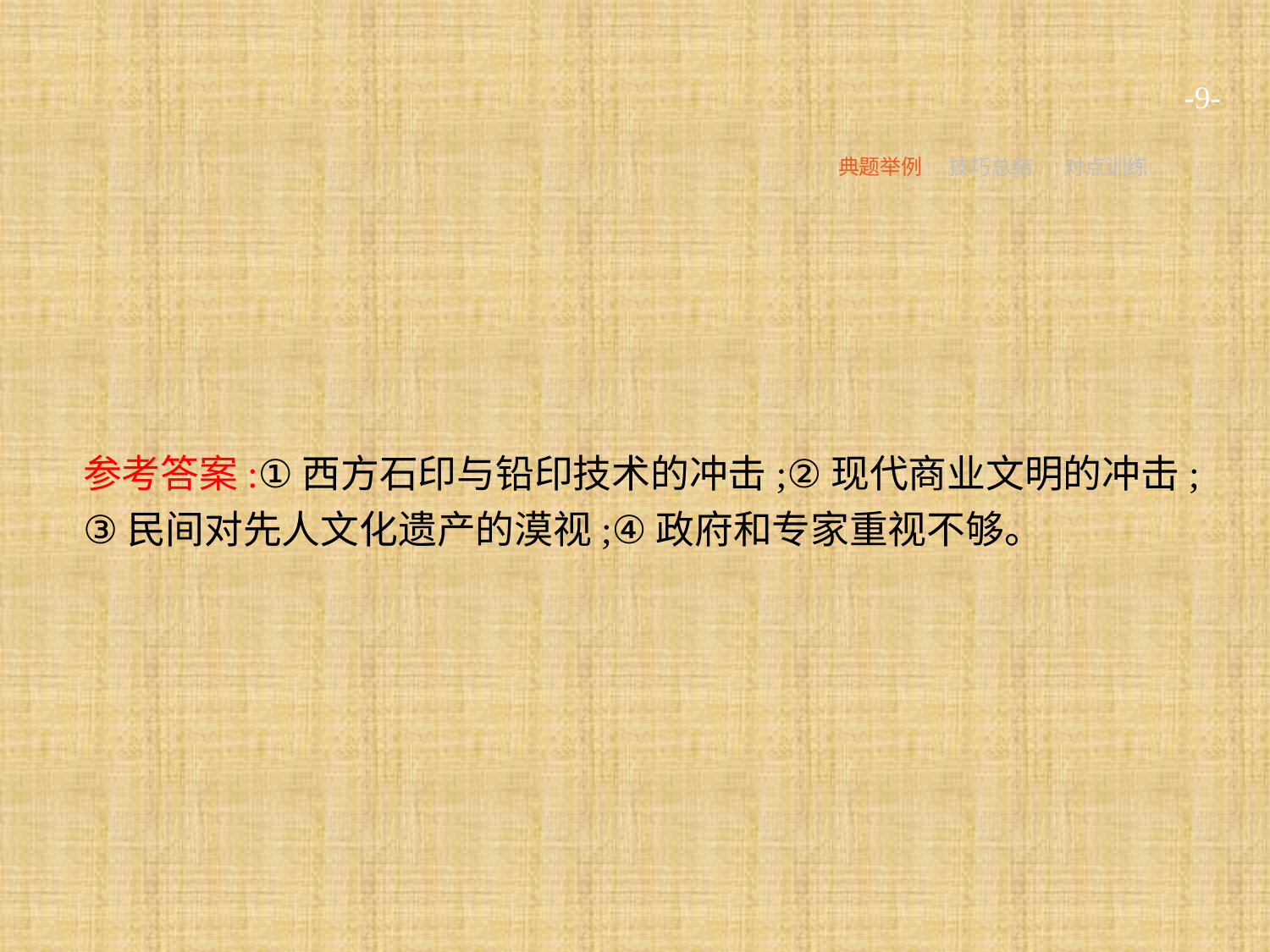

-9-
典题举例
技巧总结
对点训练
参考答案:①西方石印与铅印技术的冲击;②现代商业文明的冲击;③民间对先人文化遗产的漠视;④政府和专家重视不够。